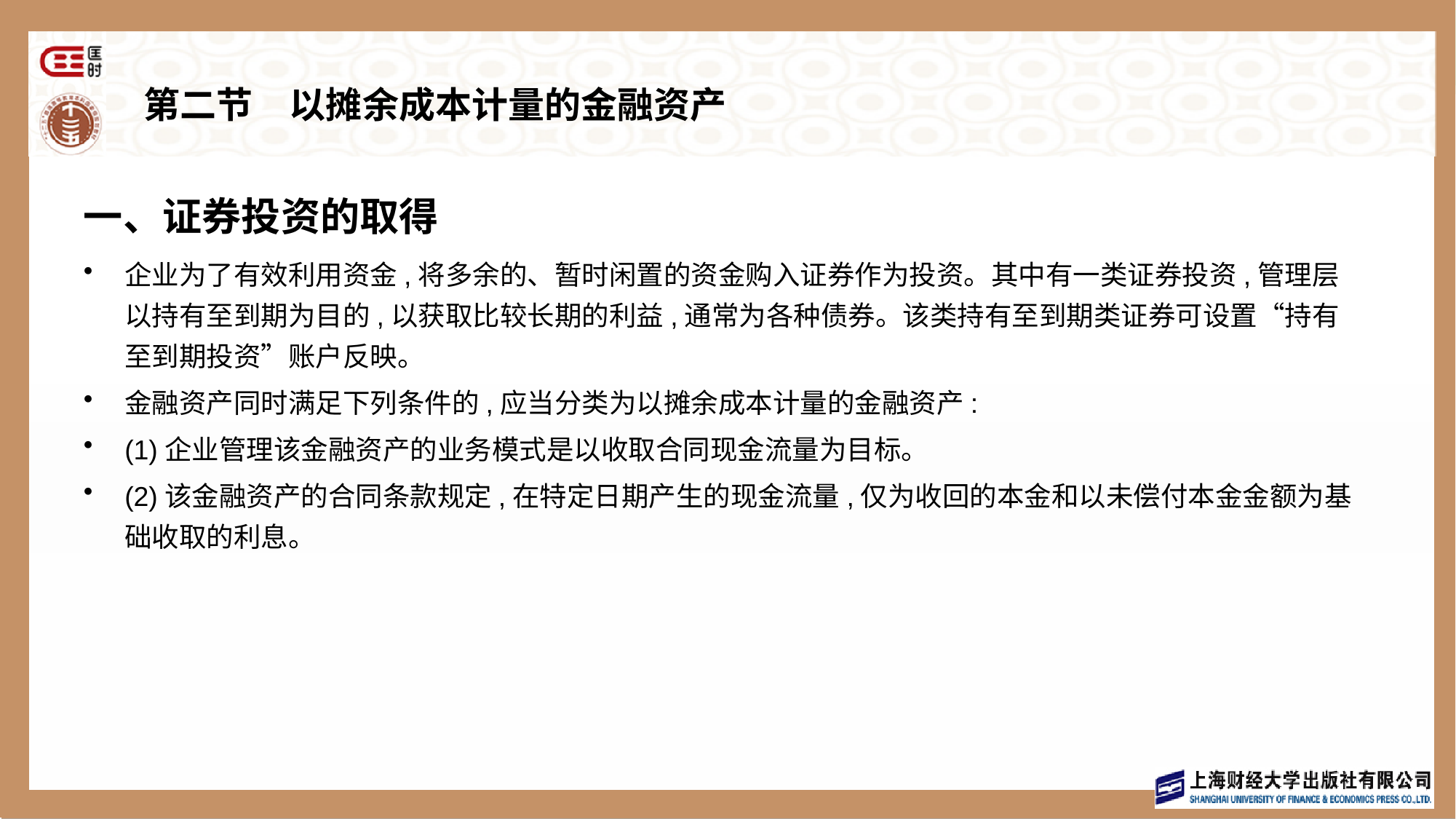

# 第二节　以摊余成本计量的金融资产
一、证券投资的取得
企业为了有效利用资金,将多余的、暂时闲置的资金购入证券作为投资。其中有一类证券投资,管理层以持有至到期为目的,以获取比较长期的利益,通常为各种债券。该类持有至到期类证券可设置“持有至到期投资”账户反映。
金融资产同时满足下列条件的,应当分类为以摊余成本计量的金融资产:
(1)企业管理该金融资产的业务模式是以收取合同现金流量为目标。
(2)该金融资产的合同条款规定,在特定日期产生的现金流量,仅为收回的本金和以未偿付本金金额为基础收取的利息。